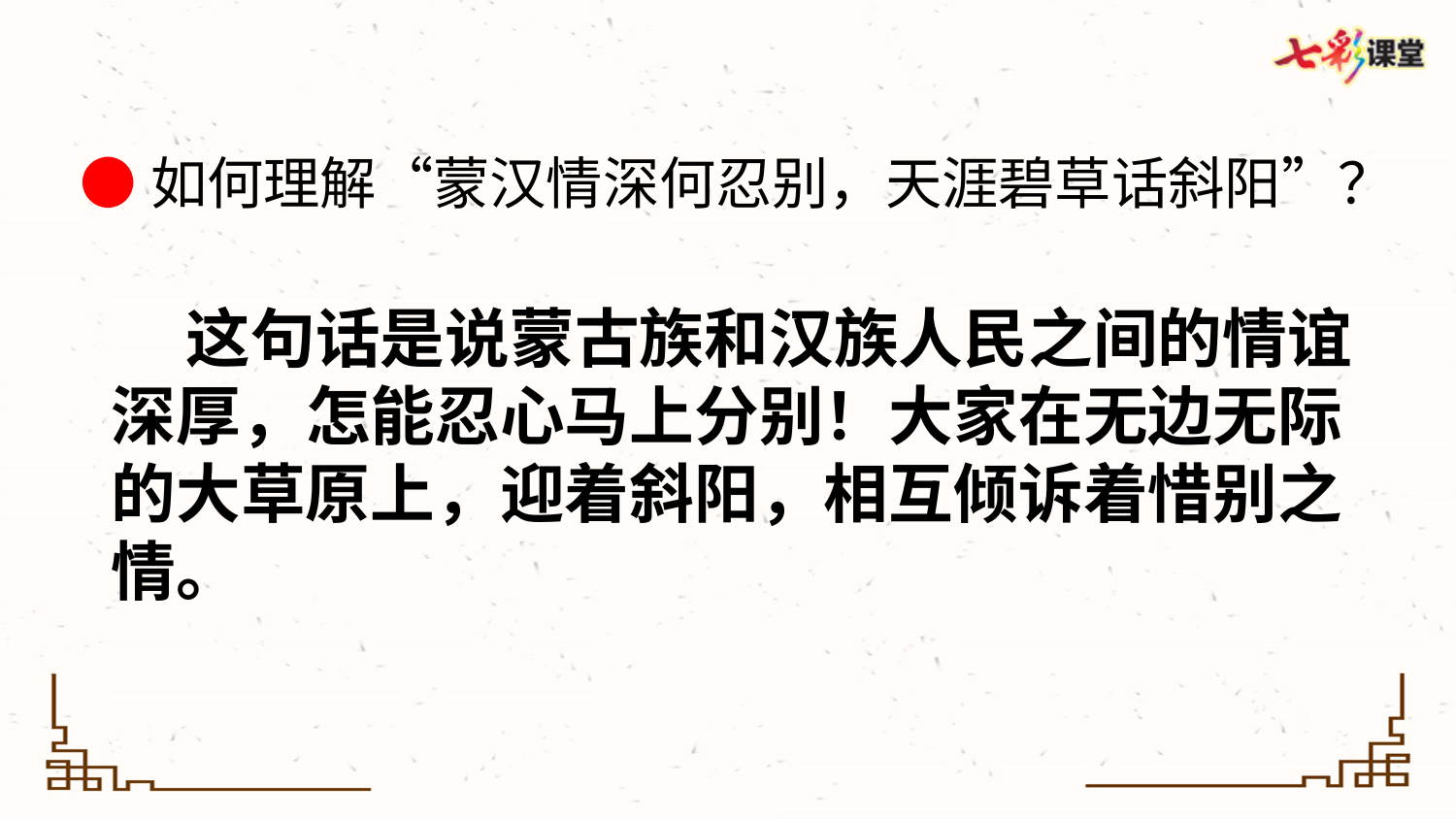

●如何理解“蒙汉情深何忍别，天涯碧草话斜阳”？
    这句话是说蒙古族和汉族人民之间的情谊深厚，怎能忍心马上分别！大家在无边无际的大草原上，迎着斜阳，相互倾诉着惜别之情。